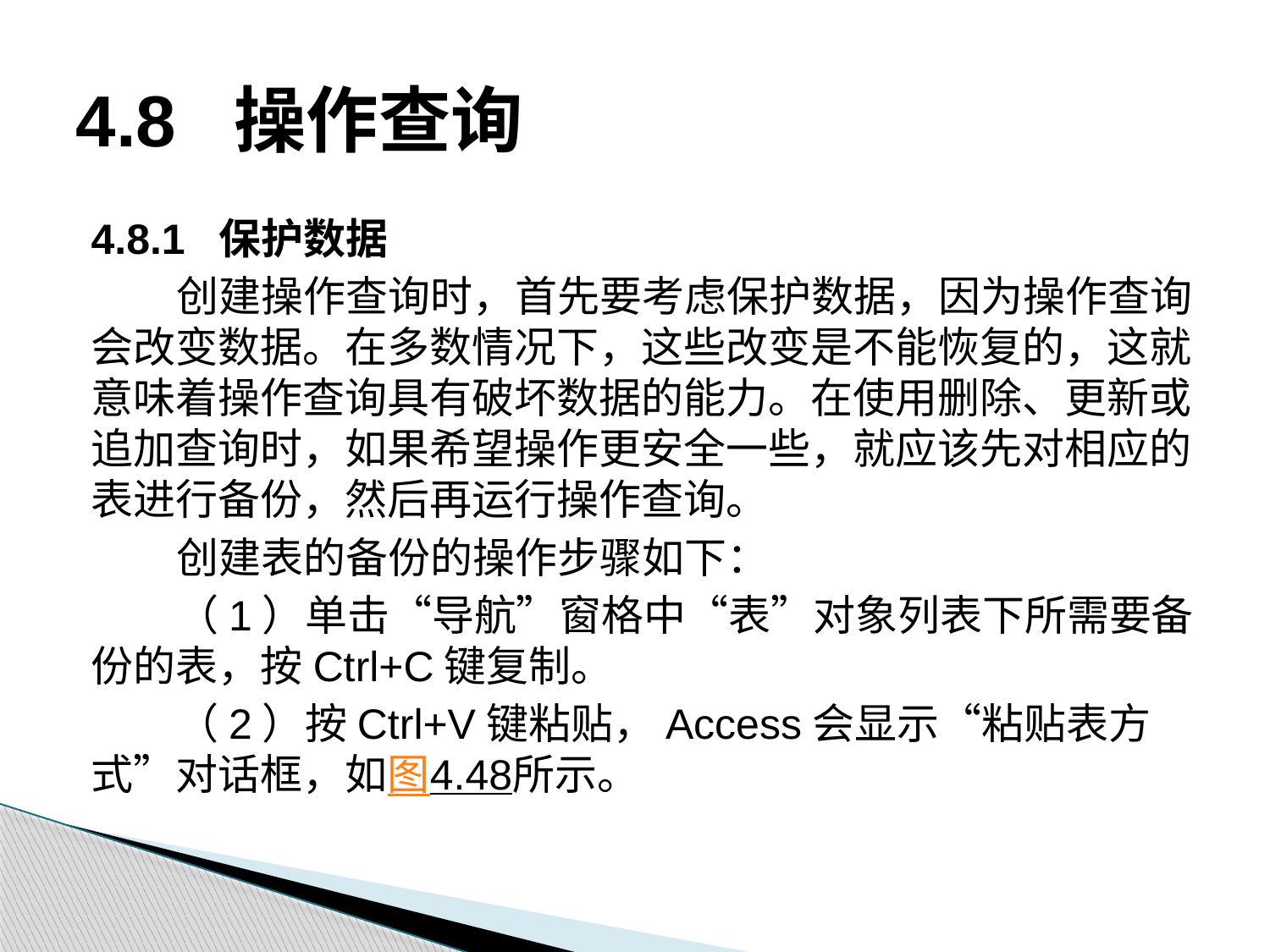

# 4.8  操作查询
4.8.1  保护数据
创建操作查询时，首先要考虑保护数据，因为操作查询会改变数据。在多数情况下，这些改变是不能恢复的，这就意味着操作查询具有破坏数据的能力。在使用删除、更新或追加查询时，如果希望操作更安全一些，就应该先对相应的表进行备份，然后再运行操作查询。
创建表的备份的操作步骤如下：
（1）单击“导航”窗格中“表”对象列表下所需要备份的表，按Ctrl+C键复制。
（2）按Ctrl+V键粘贴，Access会显示“粘贴表方式”对话框，如图4.48所示。